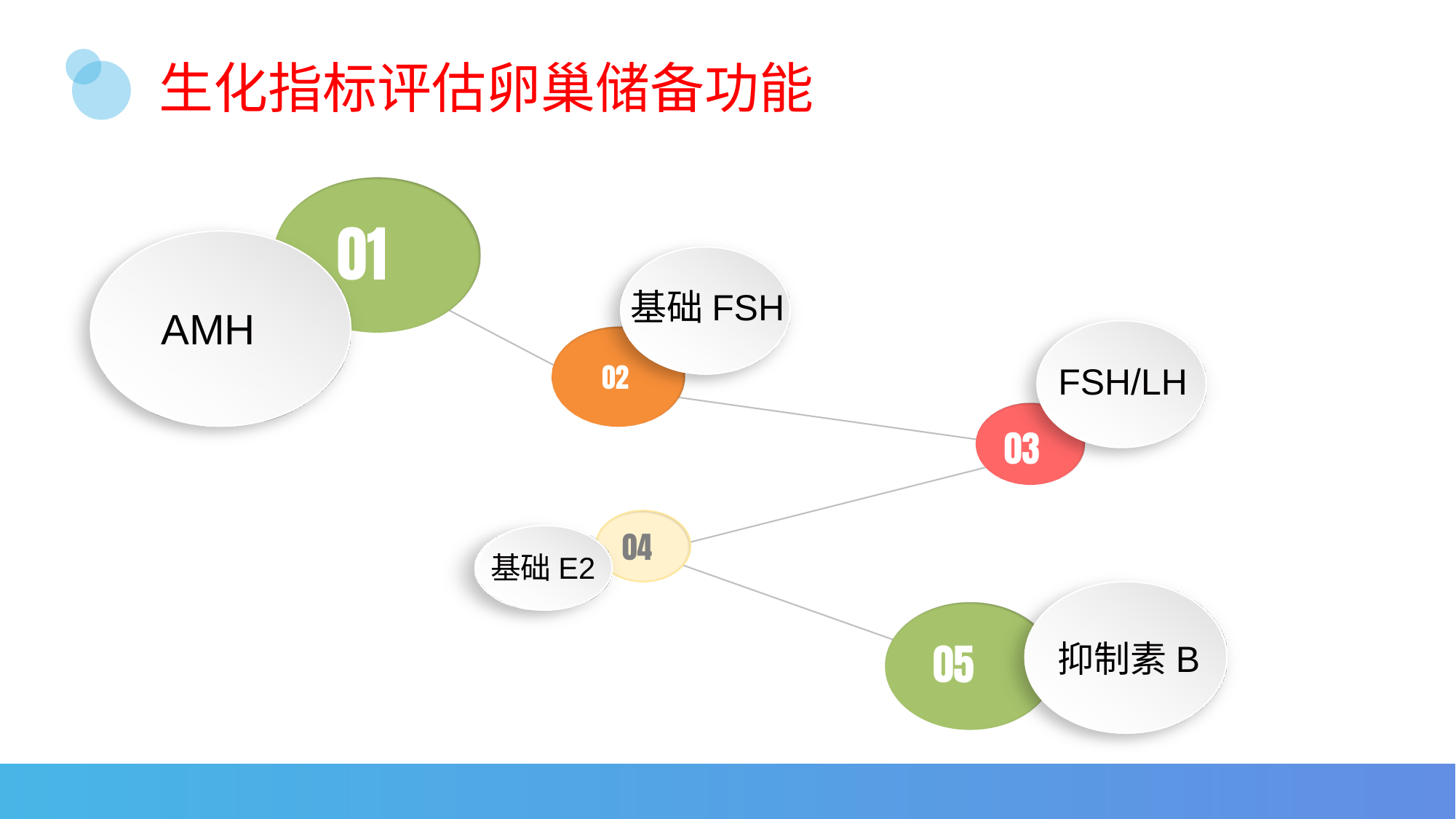

# 生化指标评估卵巢储备功能

01

AMH

基础FSH

FSH/LH
02

03

04
基础E2

抑制素B
05